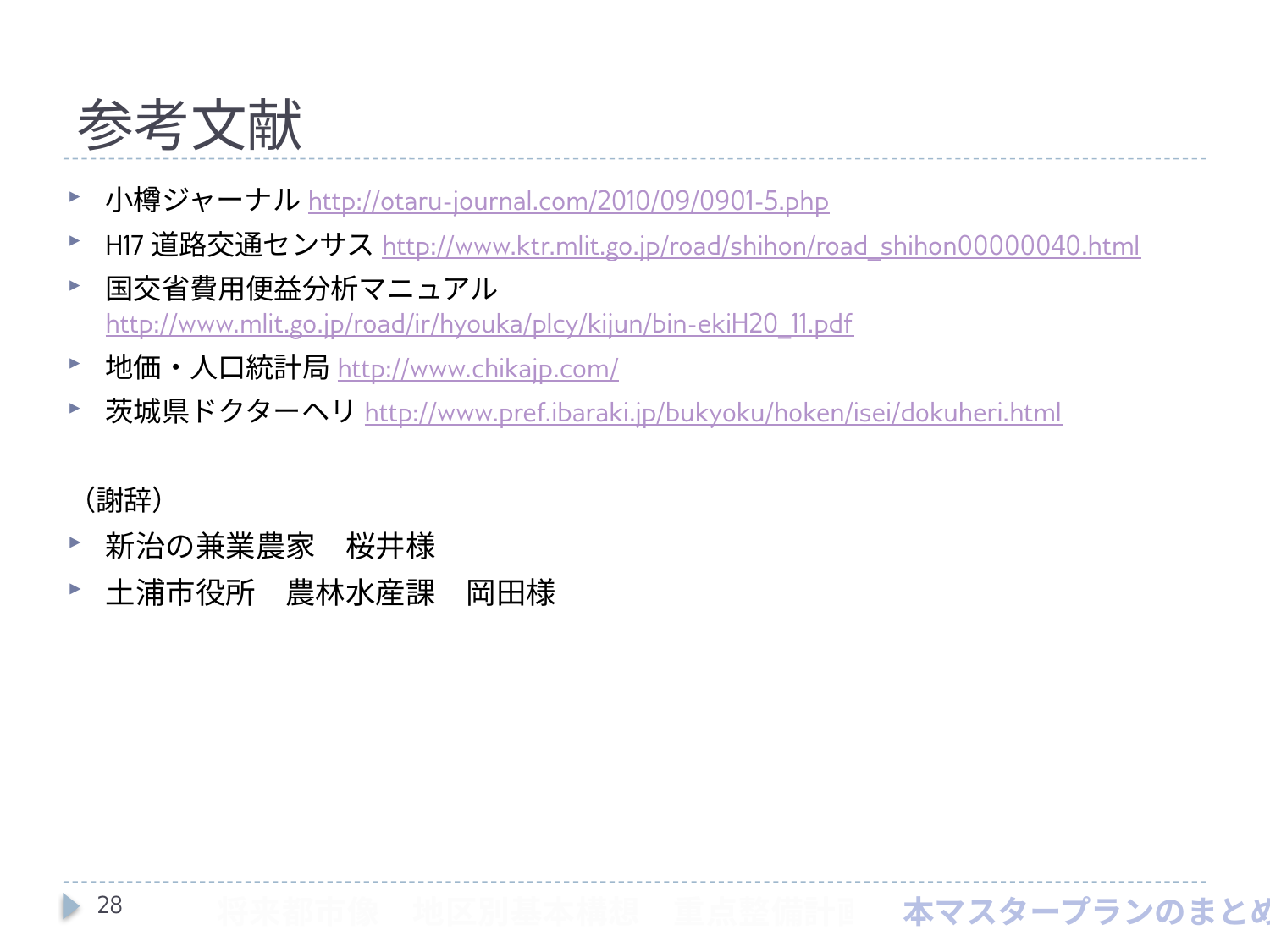

# 参考文献
小樽ジャーナルhttp://otaru-journal.com/2010/09/0901-5.php
H17道路交通センサスhttp://www.ktr.mlit.go.jp/road/shihon/road_shihon00000040.html
国交省費用便益分析マニュアルhttp://www.mlit.go.jp/road/ir/hyouka/plcy/kijun/bin-ekiH20_11.pdf
地価・人口統計局http://www.chikajp.com/
茨城県ドクターヘリhttp://www.pref.ibaraki.jp/bukyoku/hoken/isei/dokuheri.html

（謝辞）
新治の兼業農家　桜井様
土浦市役所　農林水産課　岡田様

28
　将来都市像　地区別基本構想　重点整備計画　本マスタープランのまとめ